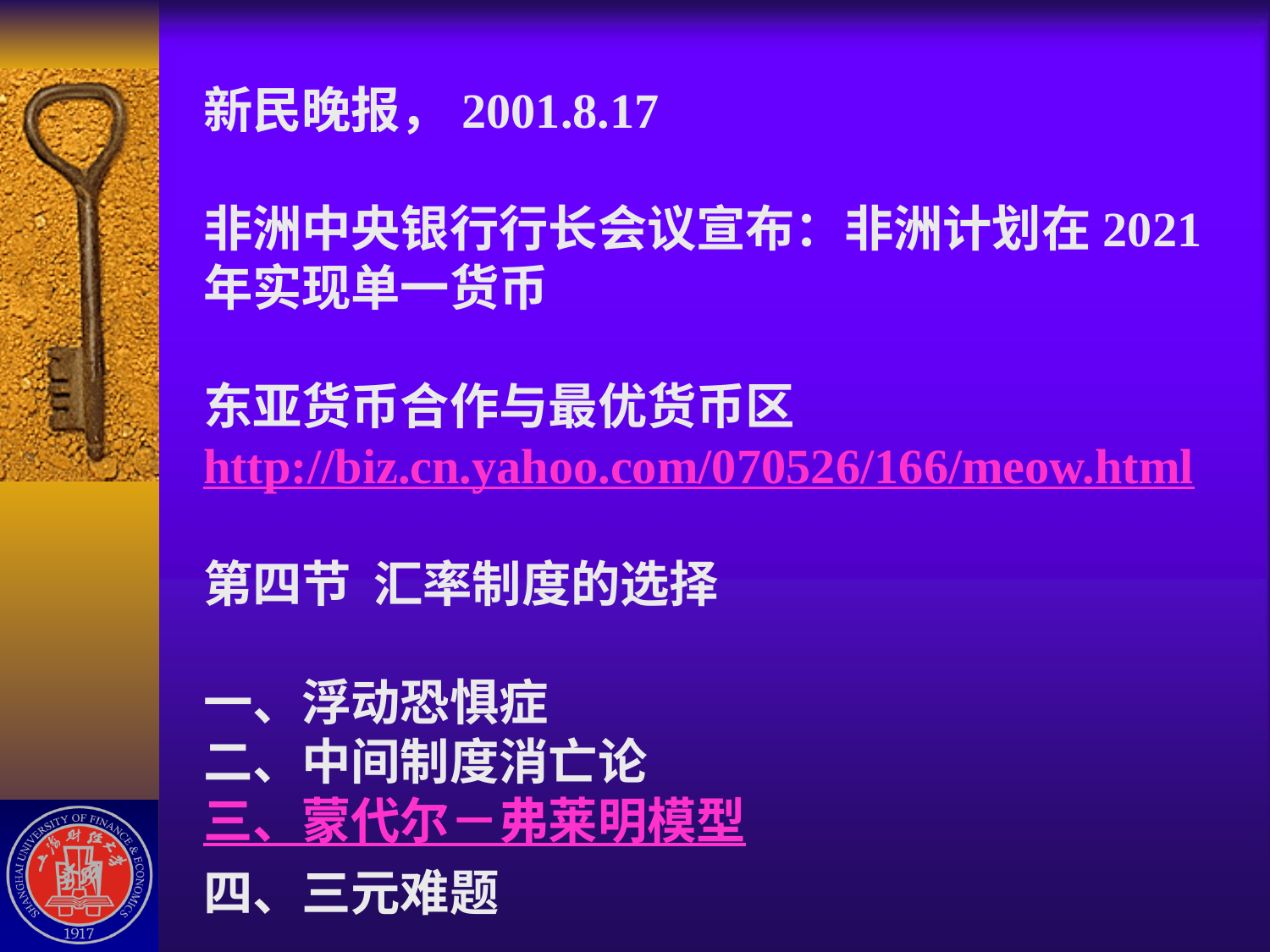

# 新民晚报，2001.8.17 非洲中央银行行长会议宣布：非洲计划在2021年实现单一货币 东亚货币合作与最优货币区http://biz.cn.yahoo.com/070526/166/meow.html 第四节  汇率制度的选择 一、浮动恐惧症 二、中间制度消亡论 三、蒙代尔－弗莱明模型 四、三元难题